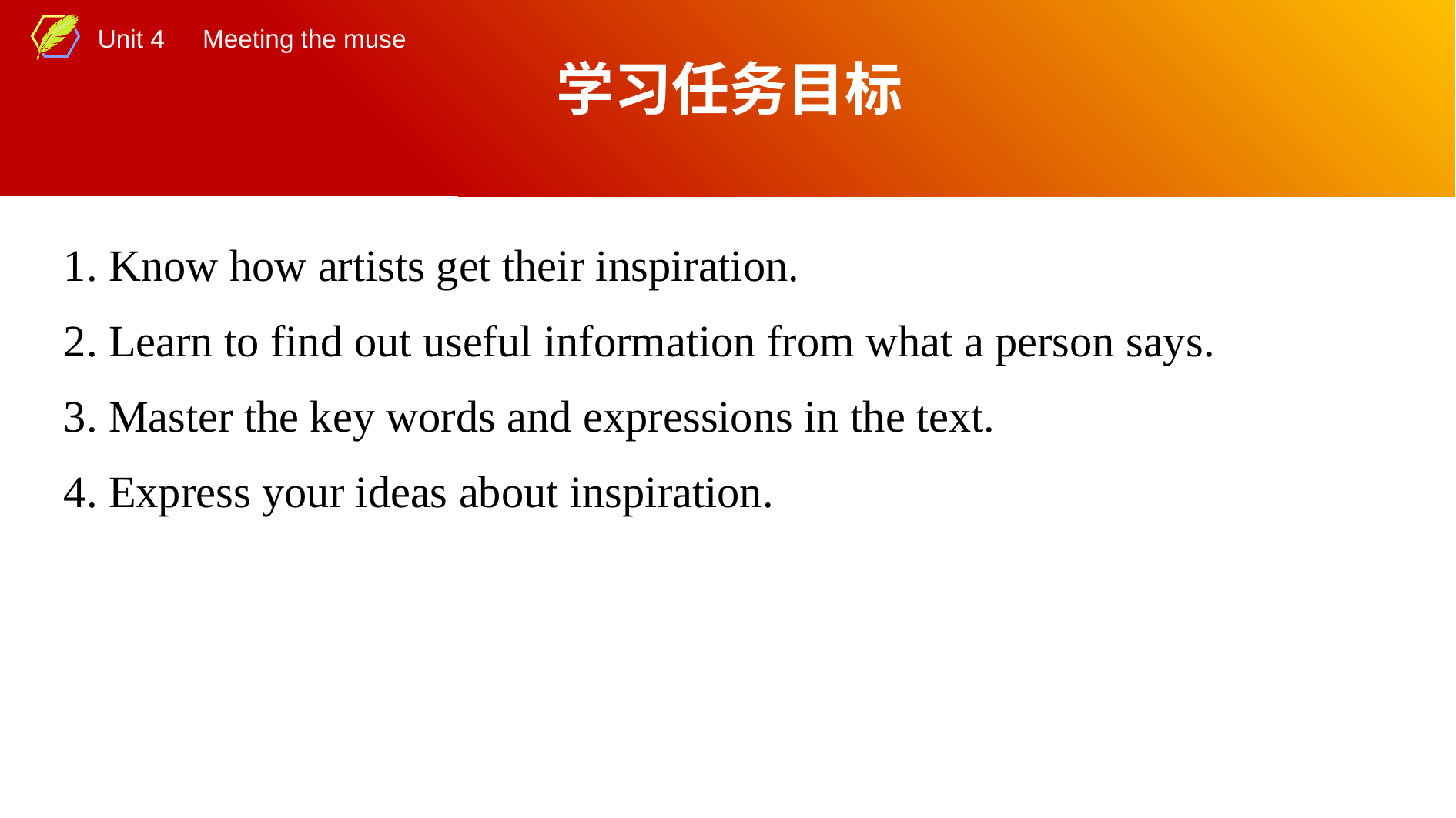

学习任务目标
1. Know how artists get their inspiration.
2. Learn to find out useful information from what a person says.
3. Master the key words and expressions in the text.
4. Express your ideas about inspiration.